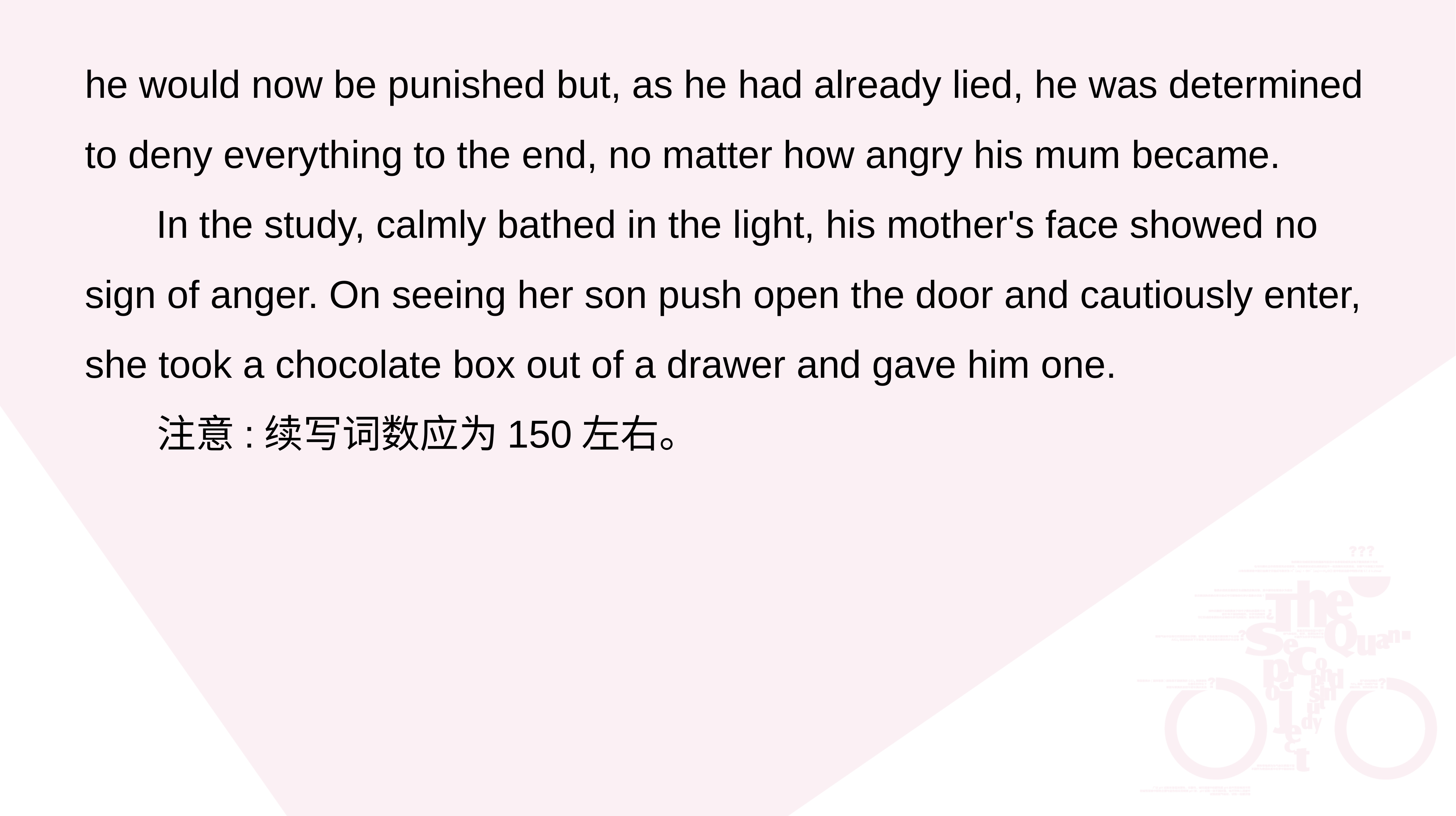

he would now be punished but, as he had already lied, he was determined to deny everything to the end, no matter how angry his mum became.
    In the study, calmly bathed in the light, his mother's face showed no sign of anger. On seeing her son push open the door and cautiously enter, she took a chocolate box out of a drawer and gave him one.
    注意:续写词数应为150左右。